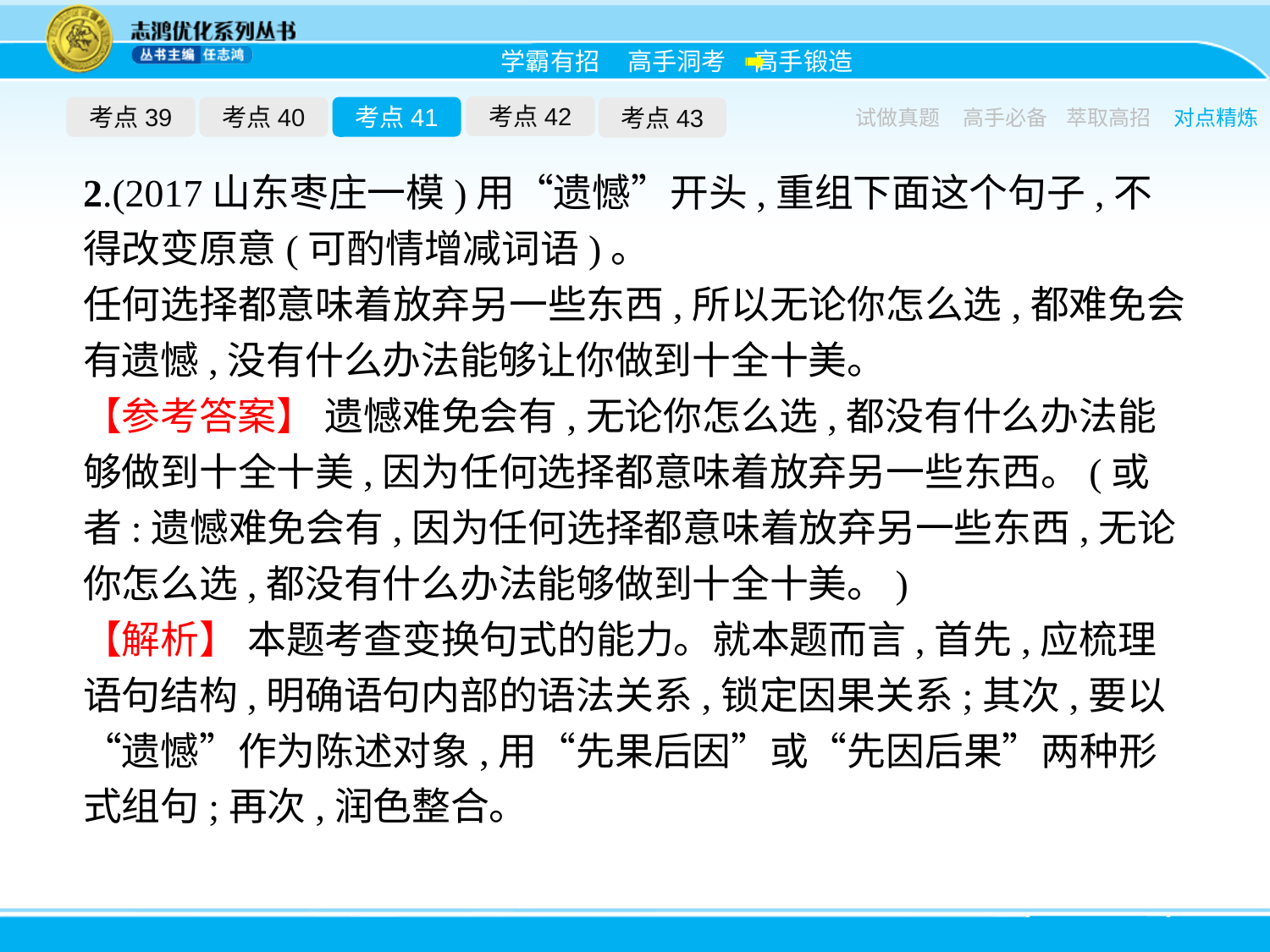

考点42
考点39
考点40
考点41
考点43
试做真题
高手必备
萃取高招
对点精炼
2.(2017山东枣庄一模)用“遗憾”开头,重组下面这个句子,不得改变原意(可酌情增减词语)。
任何选择都意味着放弃另一些东西,所以无论你怎么选,都难免会有遗憾,没有什么办法能够让你做到十全十美。
【参考答案】 遗憾难免会有,无论你怎么选,都没有什么办法能够做到十全十美,因为任何选择都意味着放弃另一些东西。(或者:遗憾难免会有,因为任何选择都意味着放弃另一些东西,无论你怎么选,都没有什么办法能够做到十全十美。)
【解析】 本题考查变换句式的能力。就本题而言,首先,应梳理语句结构,明确语句内部的语法关系,锁定因果关系;其次,要以“遗憾”作为陈述对象,用“先果后因”或“先因后果”两种形式组句;再次,润色整合。